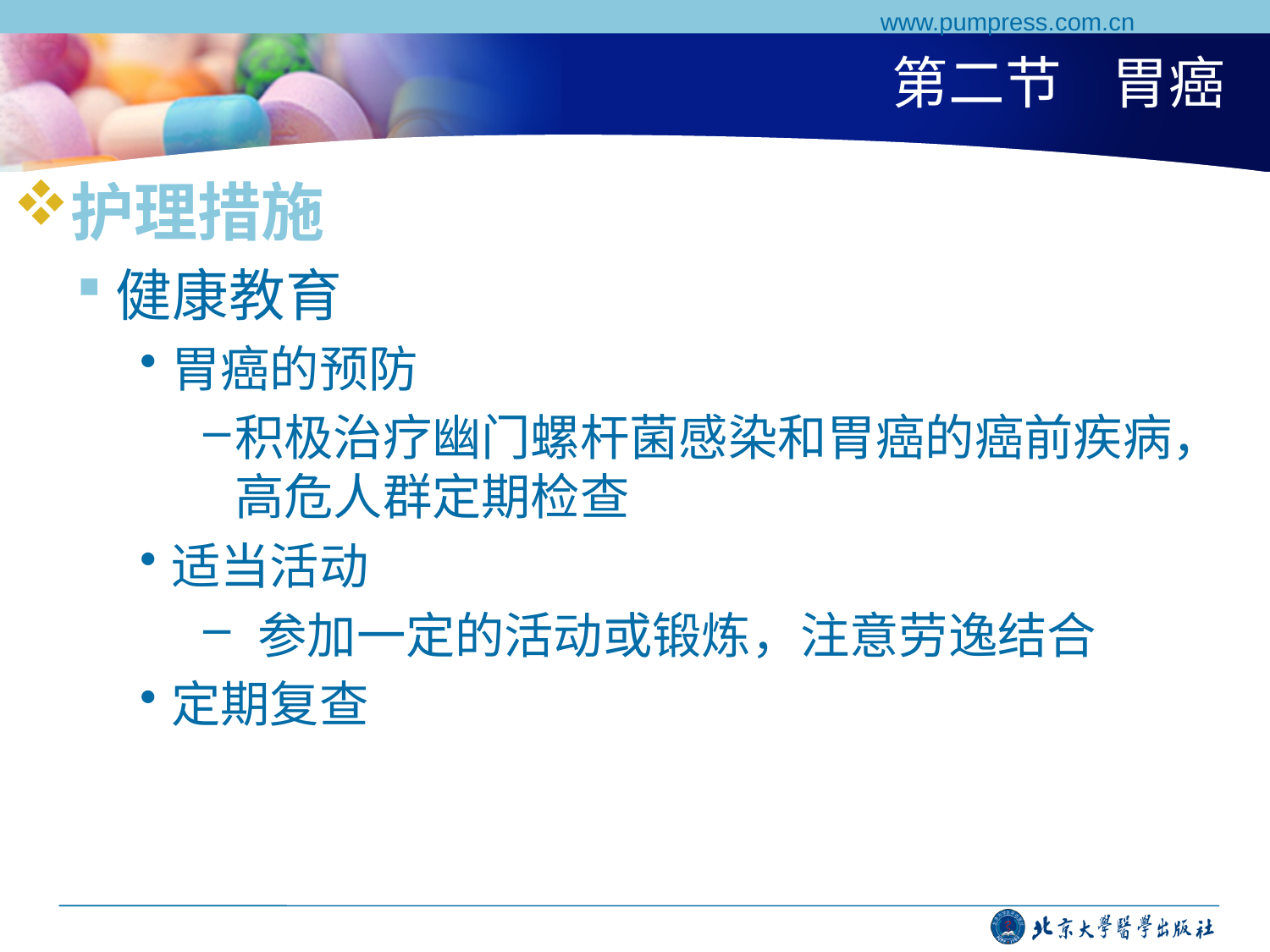

www.pumpress.com.cn
# 第二节    胃癌
护理措施
健康教育
胃癌的预防
积极治疗幽门螺杆菌感染和胃癌的癌前疾病，高危人群定期检查
适当活动
 参加一定的活动或锻炼，注意劳逸结合
定期复查